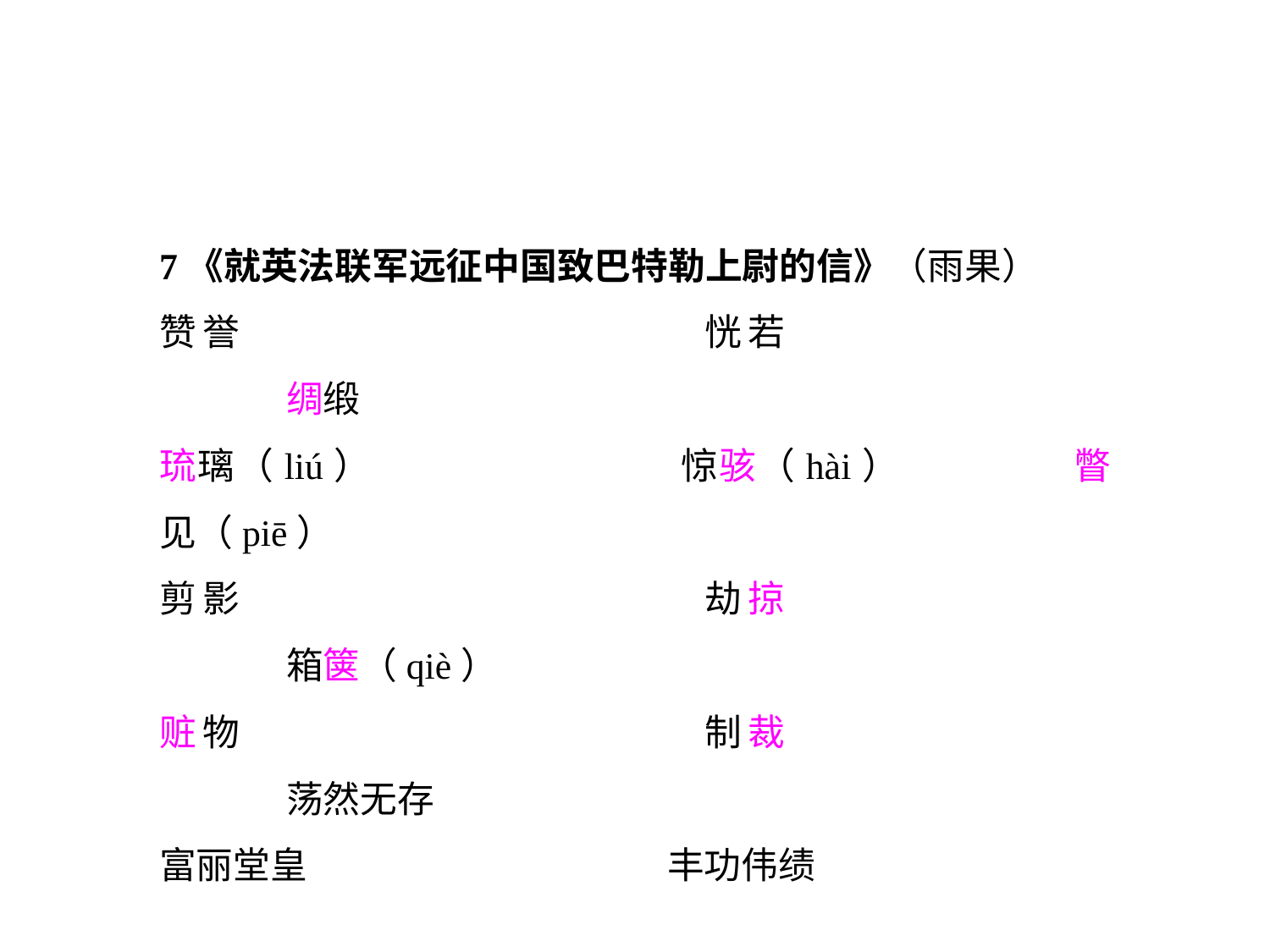

7《就英法联军远征中国致巴特勒上尉的信》（雨果）
赞誉				恍若				绸缎
琉璃（liú）			惊骇（hài）		瞥见（piē）
剪影				劫掠				箱箧（qiè）
赃物				制裁				荡然无存
富丽堂皇			丰功伟绩